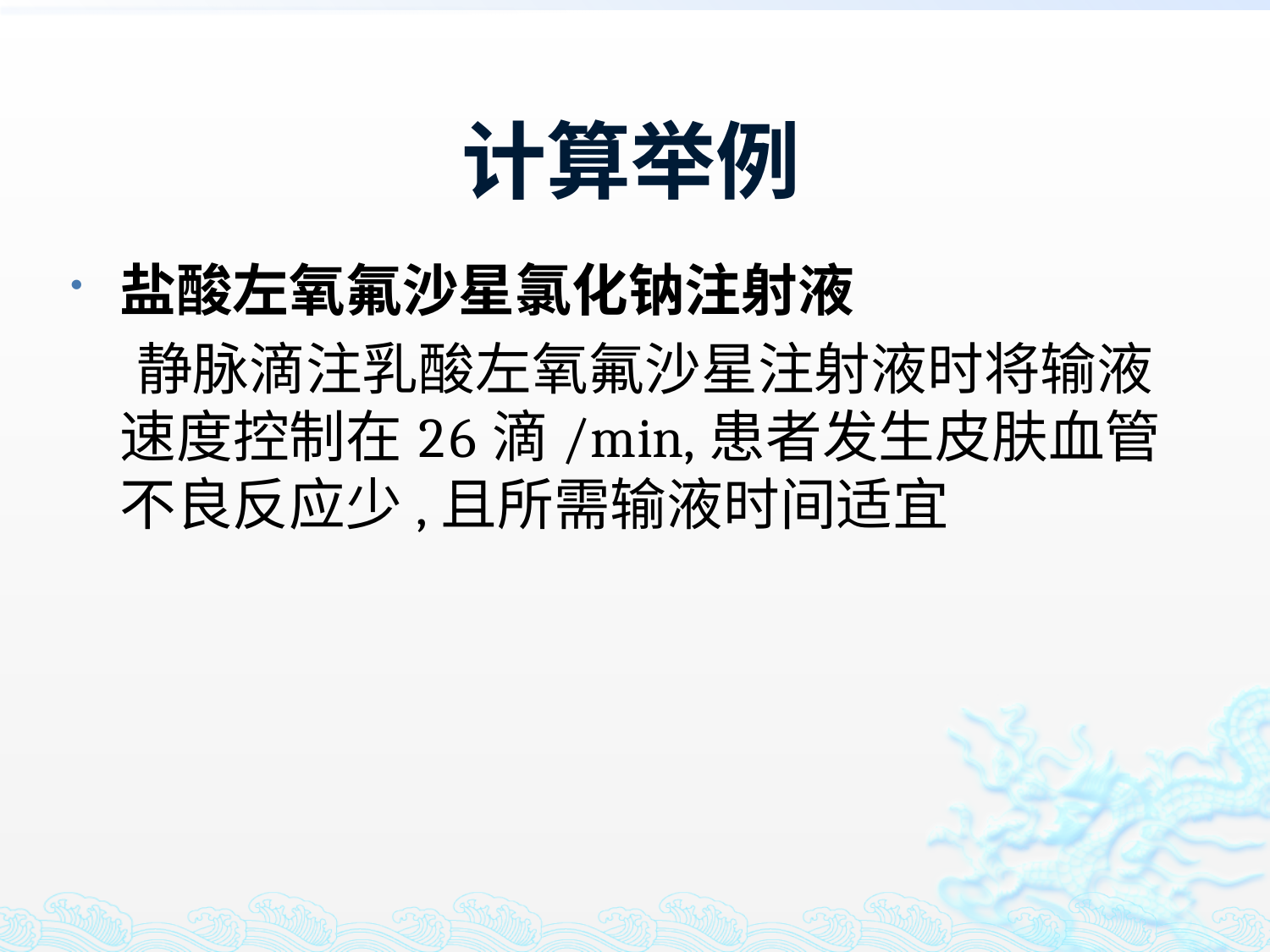

# 计算举例
盐酸左氧氟沙星氯化钠注射液
    静脉滴注乳酸左氧氟沙星注射液时将输液速度控制在26滴/min,患者发生皮肤血管不良反应少,且所需输液时间适宜